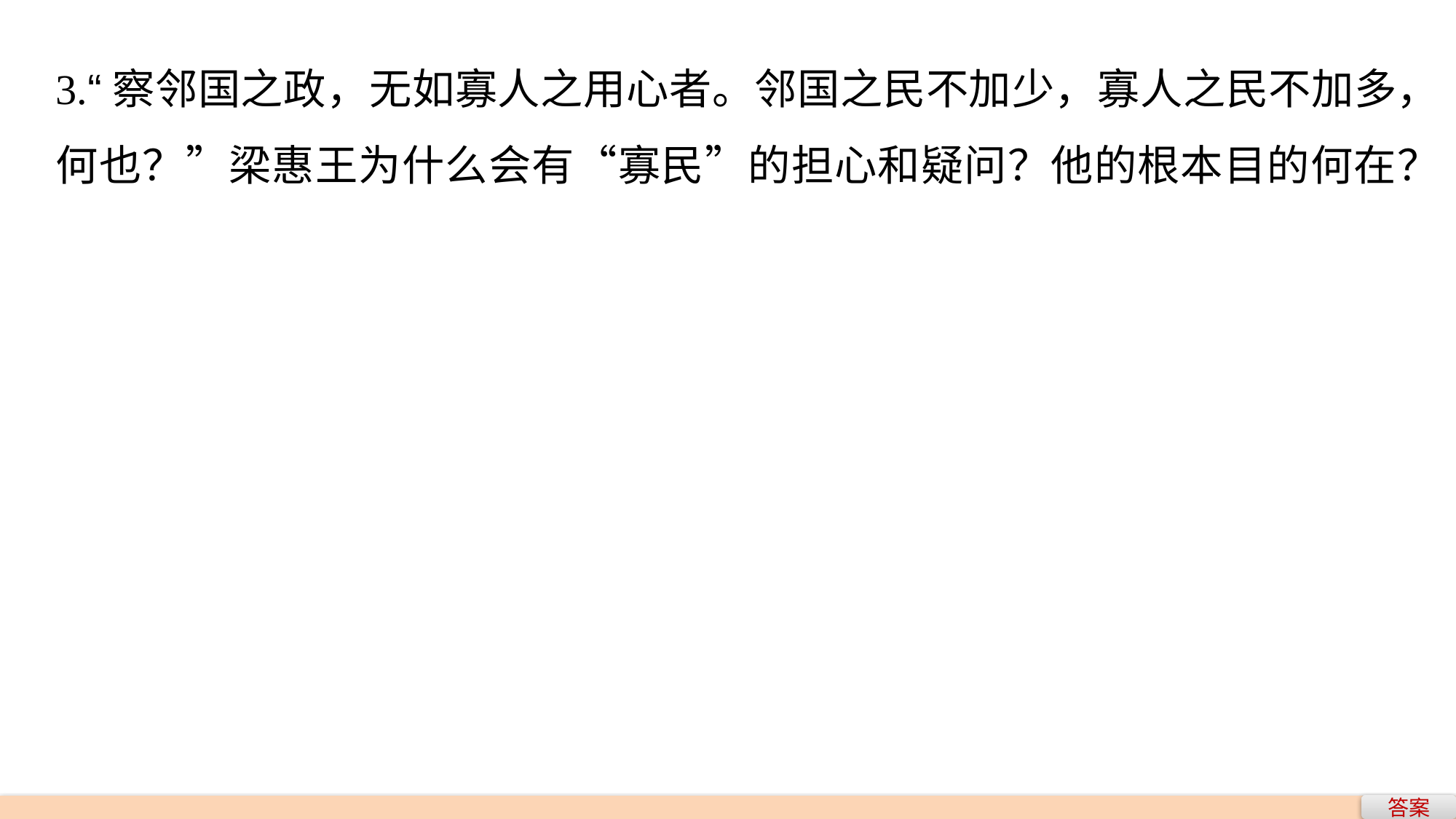

3.“察邻国之政，无如寡人之用心者。邻国之民不加少，寡人之民不加多，何也？”梁惠王为什么会有“寡民”的担心和疑问？他的根本目的何在？
答案